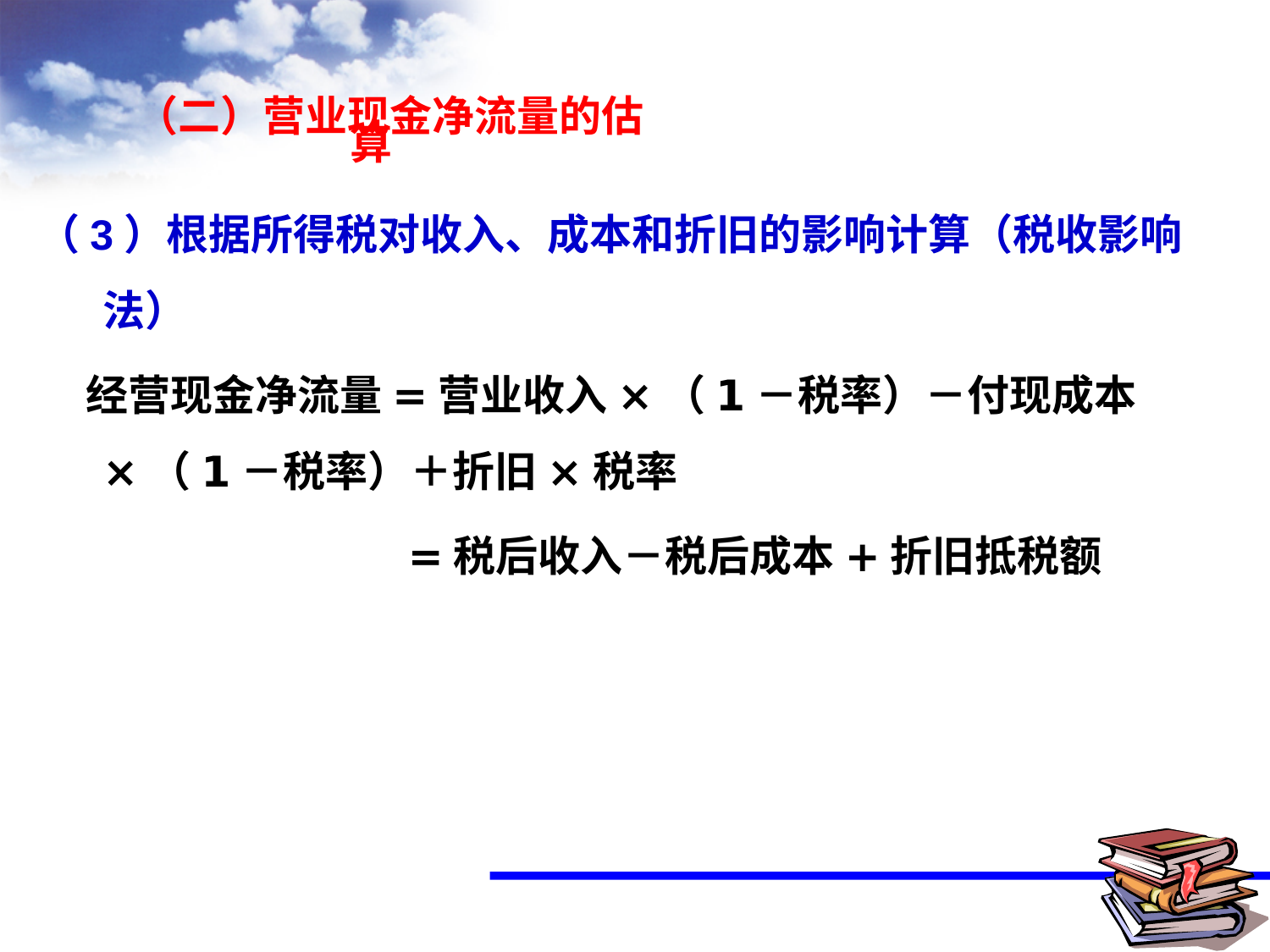

（二）营业现金净流量的估算
（3）根据所得税对收入、成本和折旧的影响计算（税收影响法）
    经营现金净流量=营业收入×（1－税率）－付现成本×（1－税率）＋折旧×税率
                         =税后收入－税后成本+折旧抵税额